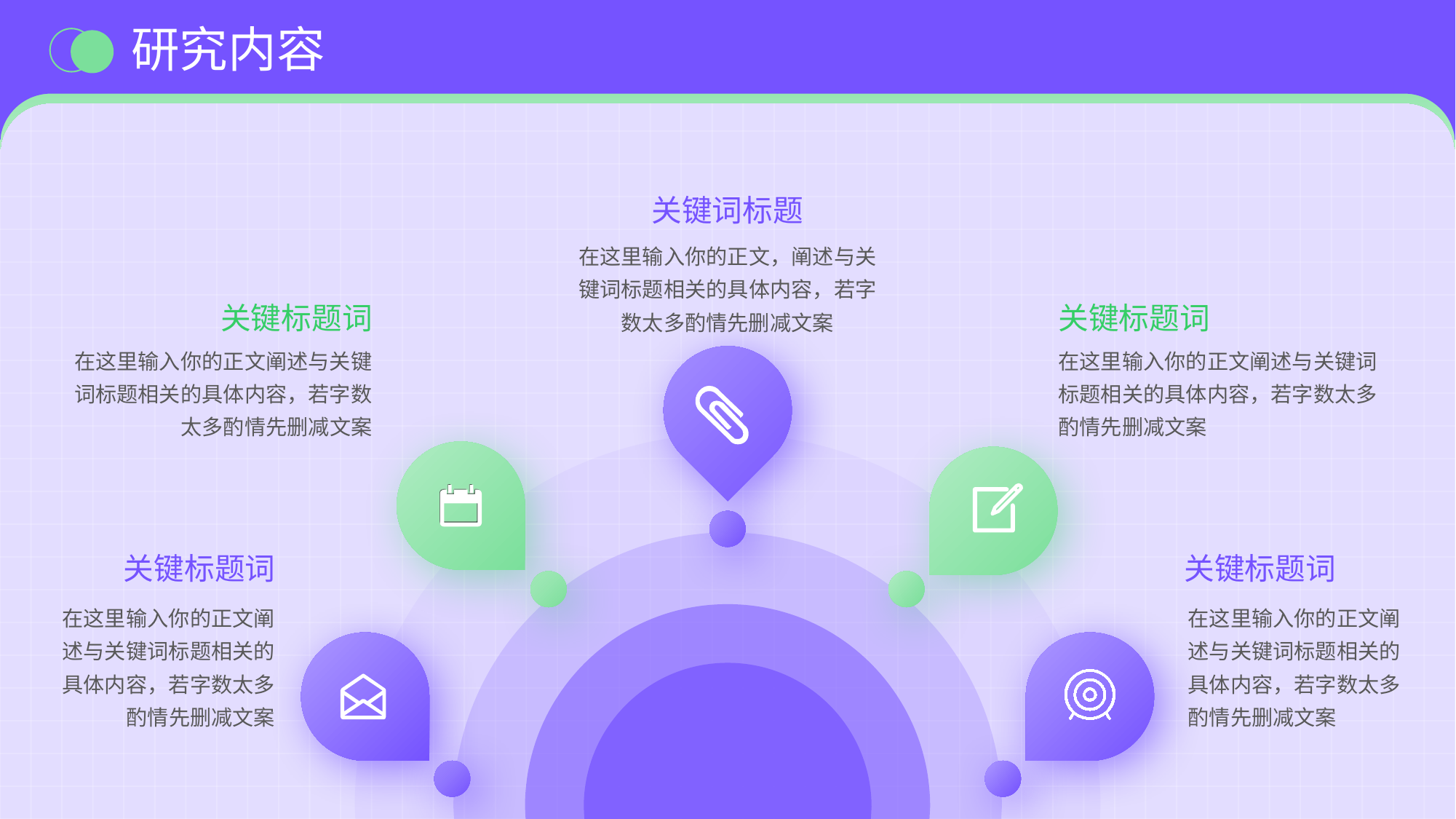

研究内容
关键词标题
在这里输入你的正文，阐述与关键词标题相关的具体内容，若字数太多酌情先删减文案

关键标题词
在这里输入你的正文阐述与关键词标题相关的具体内容，若字数太多酌情先删减文案

关键标题词
在这里输入你的正文阐述与关键词标题相关的具体内容，若字数太多酌情先删减文案

关键标题词
在这里输入你的正文阐述与关键词标题相关的具体内容，若字数太多酌情先删减文案

关键标题词
在这里输入你的正文阐述与关键词标题相关的具体内容，若字数太多酌情先删减文案